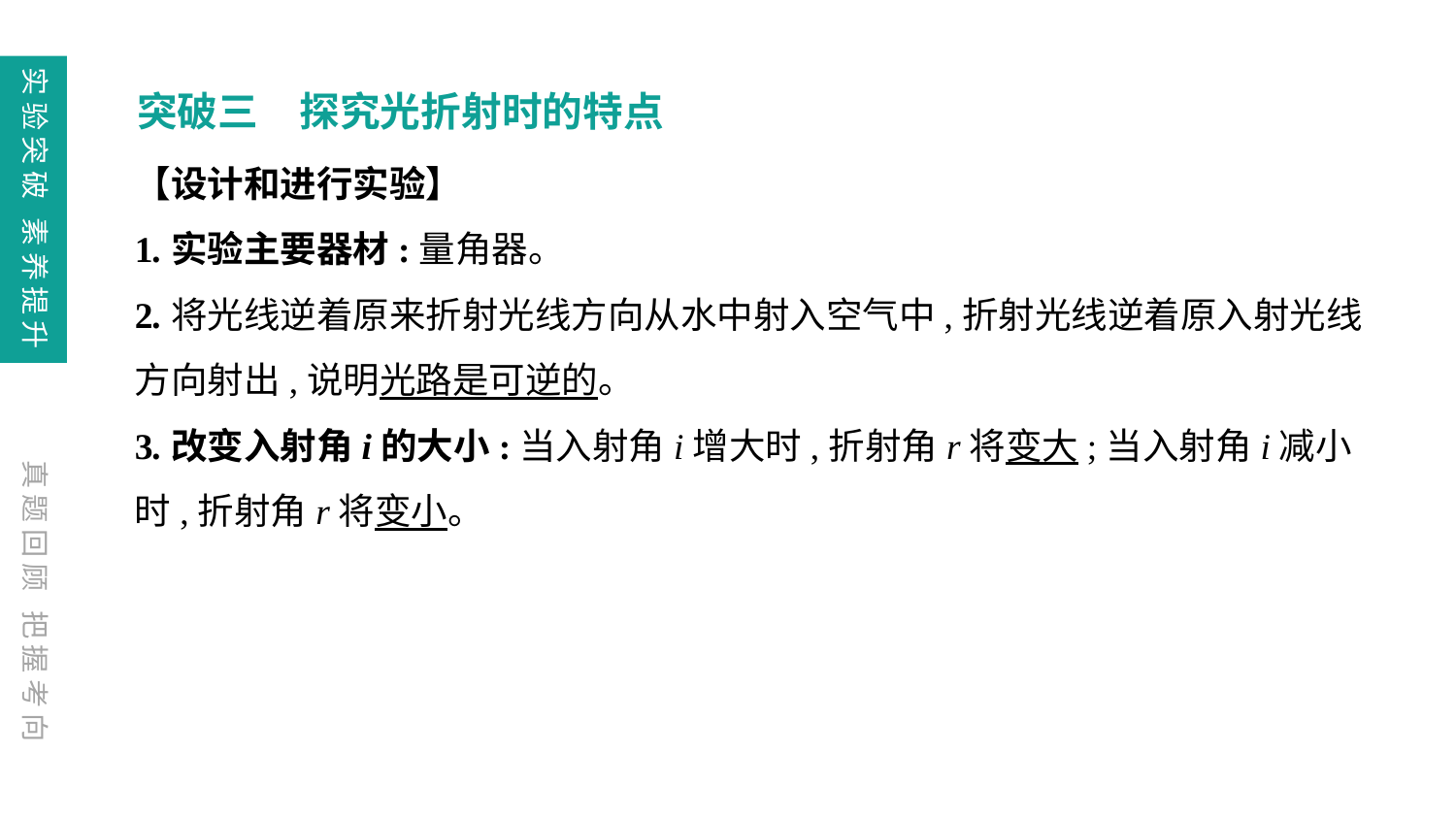

突破三　探究光折射时的特点
【设计和进行实验】
1.实验主要器材:量角器。
2.将光线逆着原来折射光线方向从水中射入空气中,折射光线逆着原入射光线方向射出,说明光路是可逆的。
3.改变入射角i的大小:当入射角i增大时,折射角r将变大;当入射角i减小时,折射角r将变小。